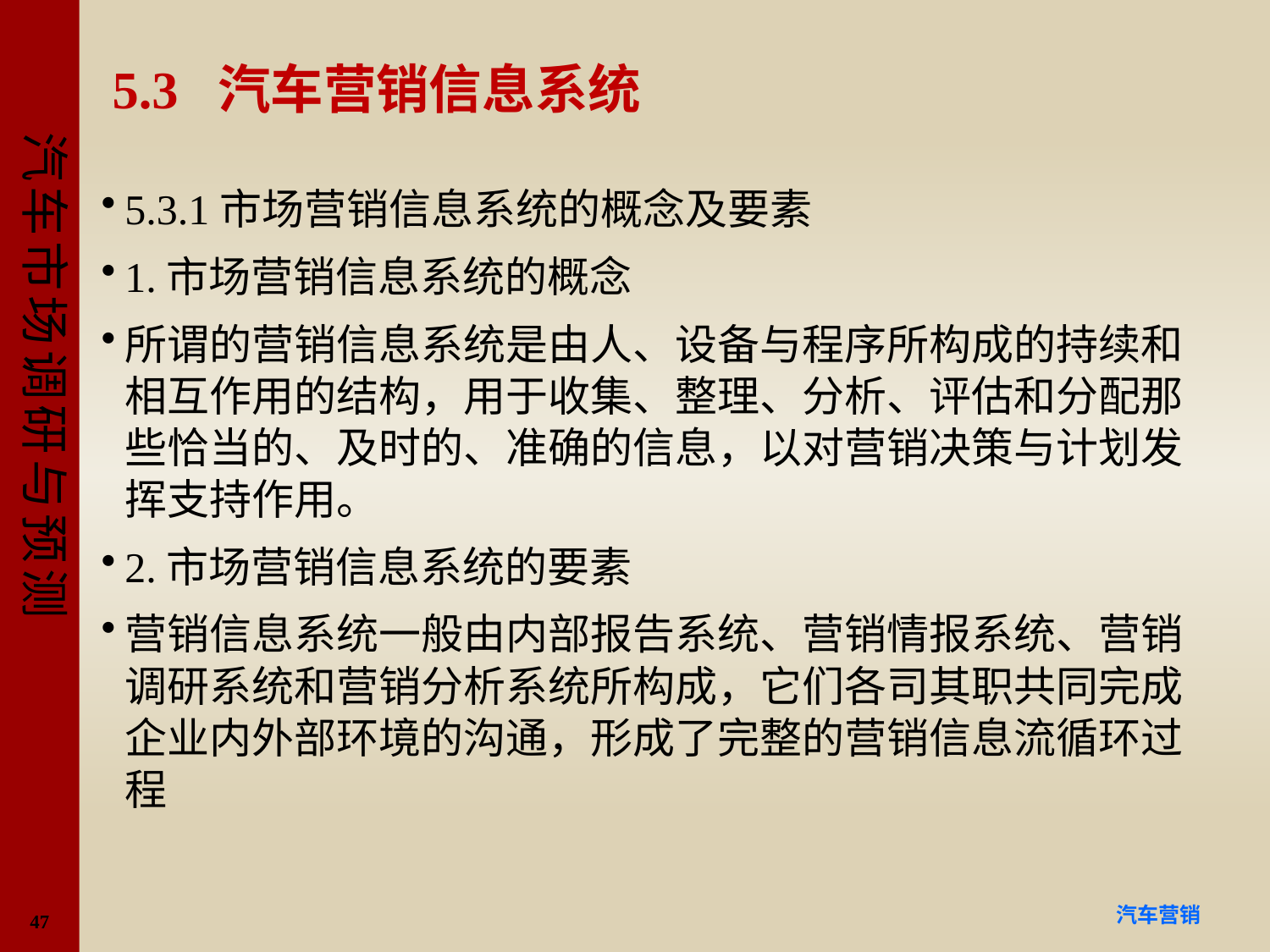

# 5.3  汽车营销信息系统
5.3.1市场营销信息系统的概念及要素
1.市场营销信息系统的概念
所谓的营销信息系统是由人、设备与程序所构成的持续和相互作用的结构，用于收集、整理、分析、评估和分配那些恰当的、及时的、准确的信息，以对营销决策与计划发挥支持作用。
2.市场营销信息系统的要素
营销信息系统一般由内部报告系统、营销情报系统、营销调研系统和营销分析系统所构成，它们各司其职共同完成企业内外部环境的沟通，形成了完整的营销信息流循环过程
47